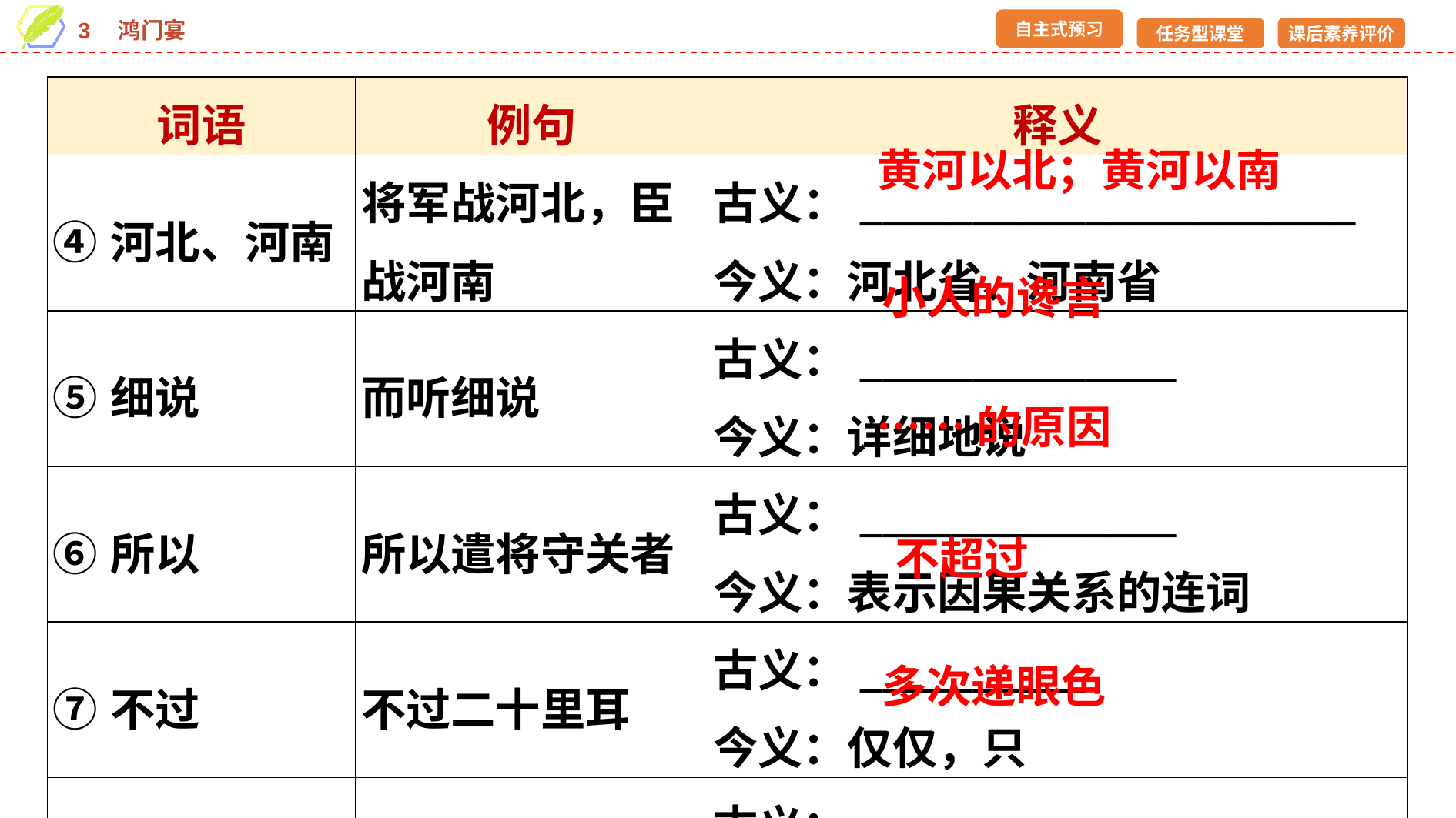

| 词语 | 例句 | 释义 |
| --- | --- | --- |
| ④河北、河南 | 将军战河北，臣战河南 | 古义：\_\_\_\_\_\_\_\_\_\_\_\_\_\_\_\_\_\_\_\_\_\_ 今义：河北省、河南省 |
| ⑤细说 | 而听细说 | 古义：\_\_\_\_\_\_\_\_\_\_\_\_\_\_ 今义：详细地说 |
| ⑥所以 | 所以遣将守关者 | 古义：\_\_\_\_\_\_\_\_\_\_\_\_\_\_ 今义：表示因果关系的连词 |
| ⑦不过 | 不过二十里耳 | 古义：\_\_\_\_\_\_\_\_\_\_ 今义：仅仅，只 |
| ⑧数目 | 范增数目项王 | 古义：\_\_\_\_\_\_\_\_\_\_\_\_\_\_ 今义：数量 |
黄河以北；黄河以南
小人的谗言
……的原因
不超过
多次递眼色